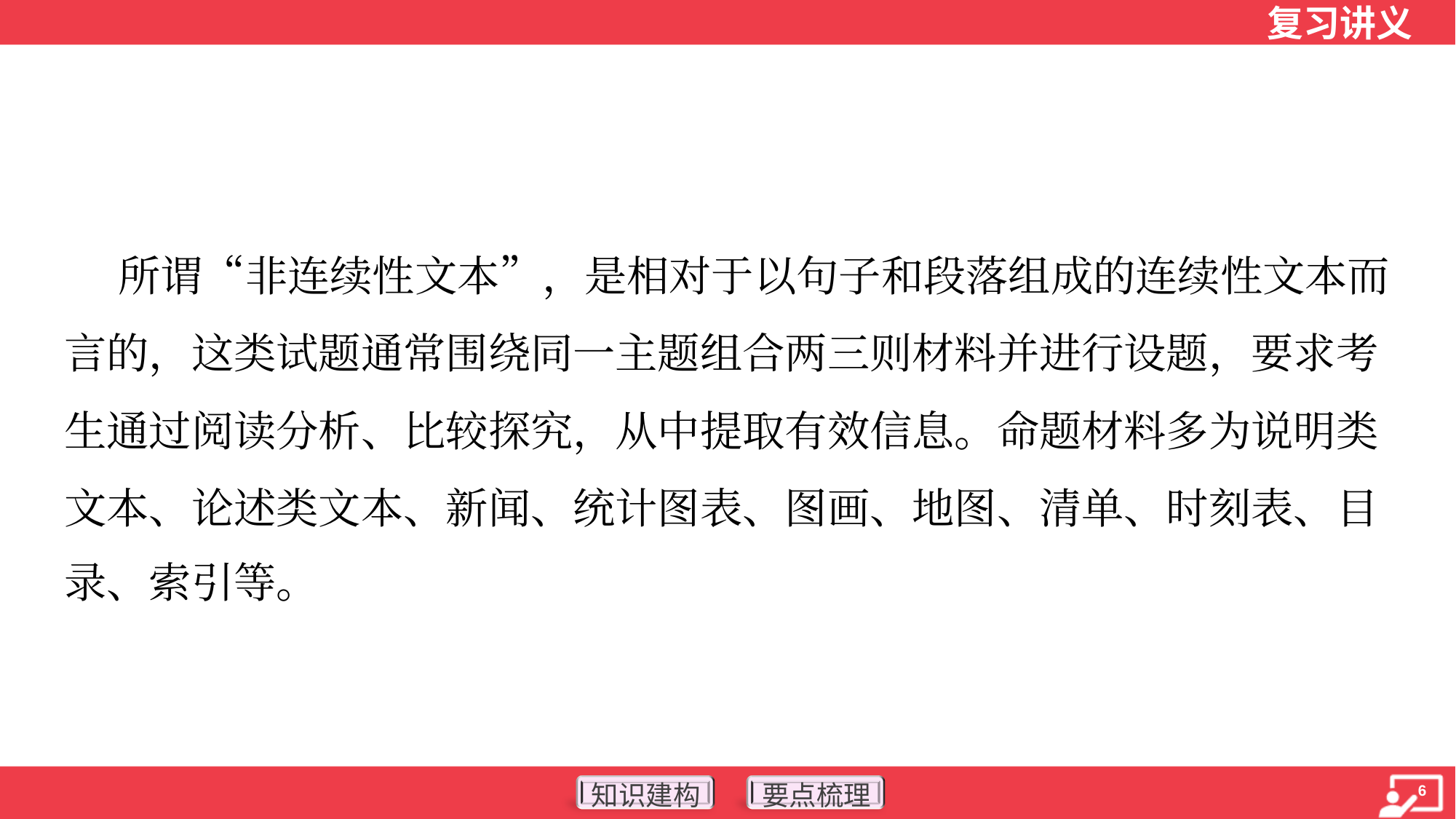

所谓“非连续性文本”，是相对于以句子和段落组成的连续性文本而
言的，这类试题通常围绕同一主题组合两三则材料并进行设题，要求考
生通过阅读分析、比较探究，从中提取有效信息。命题材料多为说明类
文本、论述类文本、新闻、统计图表、图画、地图、清单、时刻表、目
录、索引等。